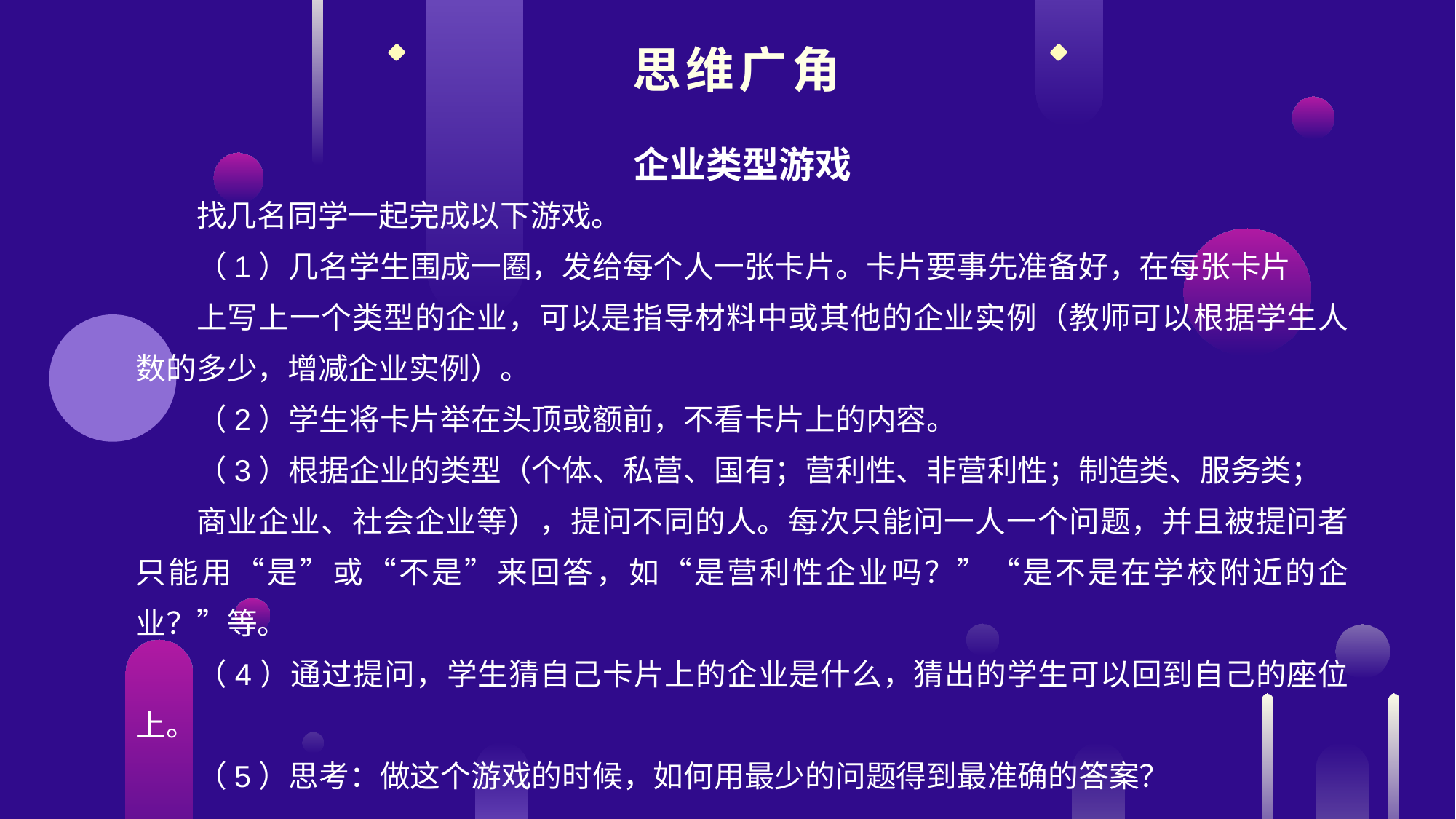

思维广角

企业类型游戏
找几名同学一起完成以下游戏。
（1）几名学生围成一圈，发给每个人一张卡片。卡片要事先准备好，在每张卡片
上写上一个类型的企业，可以是指导材料中或其他的企业实例（教师可以根据学生人数的多少，增减企业实例）。
（2）学生将卡片举在头顶或额前，不看卡片上的内容。
（3）根据企业的类型（个体、私营、国有；营利性、非营利性；制造类、服务类；
商业企业、社会企业等），提问不同的人。每次只能问一人一个问题，并且被提问者只能用“是”或“不是”来回答，如“是营利性企业吗？”“是不是在学校附近的企业？”等。
（4）通过提问，学生猜自己卡片上的企业是什么，猜出的学生可以回到自己的座位上。
（5）思考：做这个游戏的时候，如何用最少的问题得到最准确的答案？